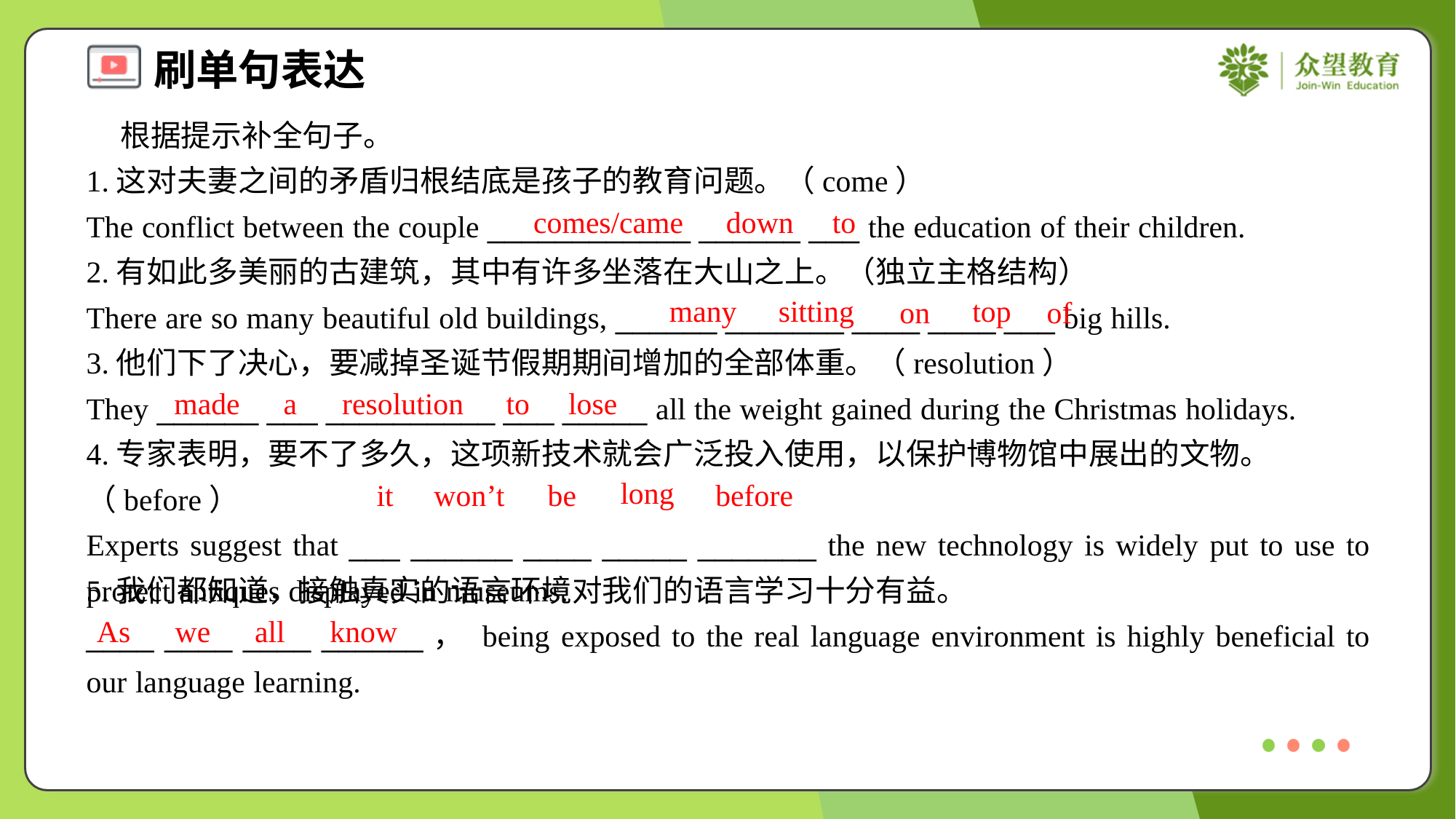

根据提示补全句子。
1.这对夫妻之间的矛盾归根结底是孩子的教育问题。（come）
The conflict between the couple ____________ ______ ___ the education of their children.
2.有如此多美丽的古建筑，其中有许多坐落在大山之上。（独立主格结构）
There are so many beautiful old buildings, ______ _______ ____ ____ ___ big hills.
3.他们下了决心，要减掉圣诞节假期期间增加的全部体重。（resolution）
They ______ ___ __________ ___ _____ all the weight gained during the Christmas holidays.
comes/came
down
to
many
sitting
top
on
of
made
a
resolution
to
lose
4.专家表明，要不了多久，这项新技术就会广泛投入使用，以保护博物馆中展出的文物。（before）
Experts suggest that ___ ______ ____ _____ _______ the new technology is widely put to use to protect antiques displayed in museums.
long
it
won’t
be
before
5.我们都知道，接触真实的语言环境对我们的语言学习十分有益。
____ ____ ____ ______， being exposed to the real language environment is highly beneficial to our language learning.
As
we
all
know